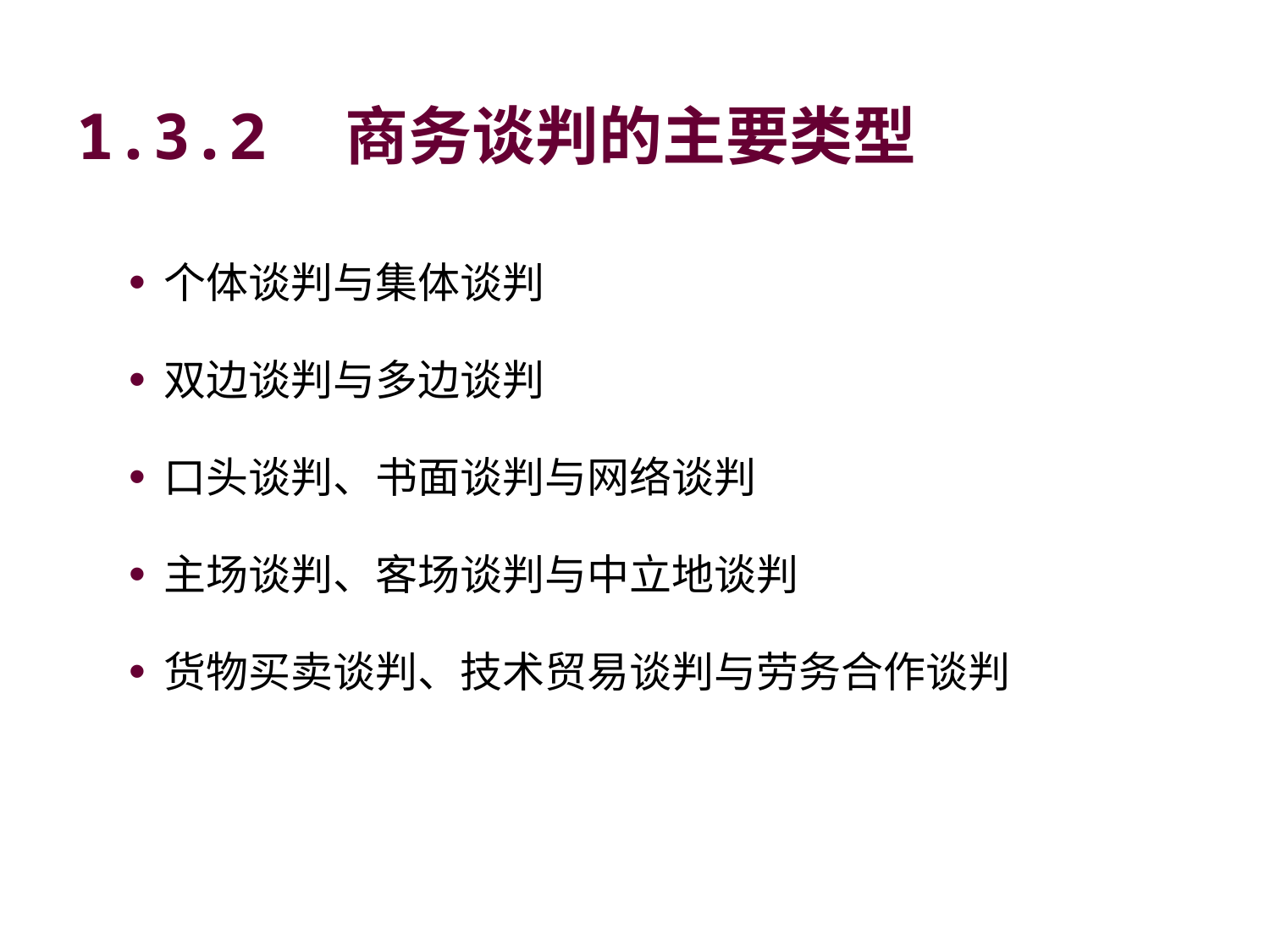

# 1.3.2　商务谈判的主要类型
个体谈判与集体谈判
双边谈判与多边谈判
口头谈判、书面谈判与网络谈判
主场谈判、客场谈判与中立地谈判
货物买卖谈判、技术贸易谈判与劳务合作谈判